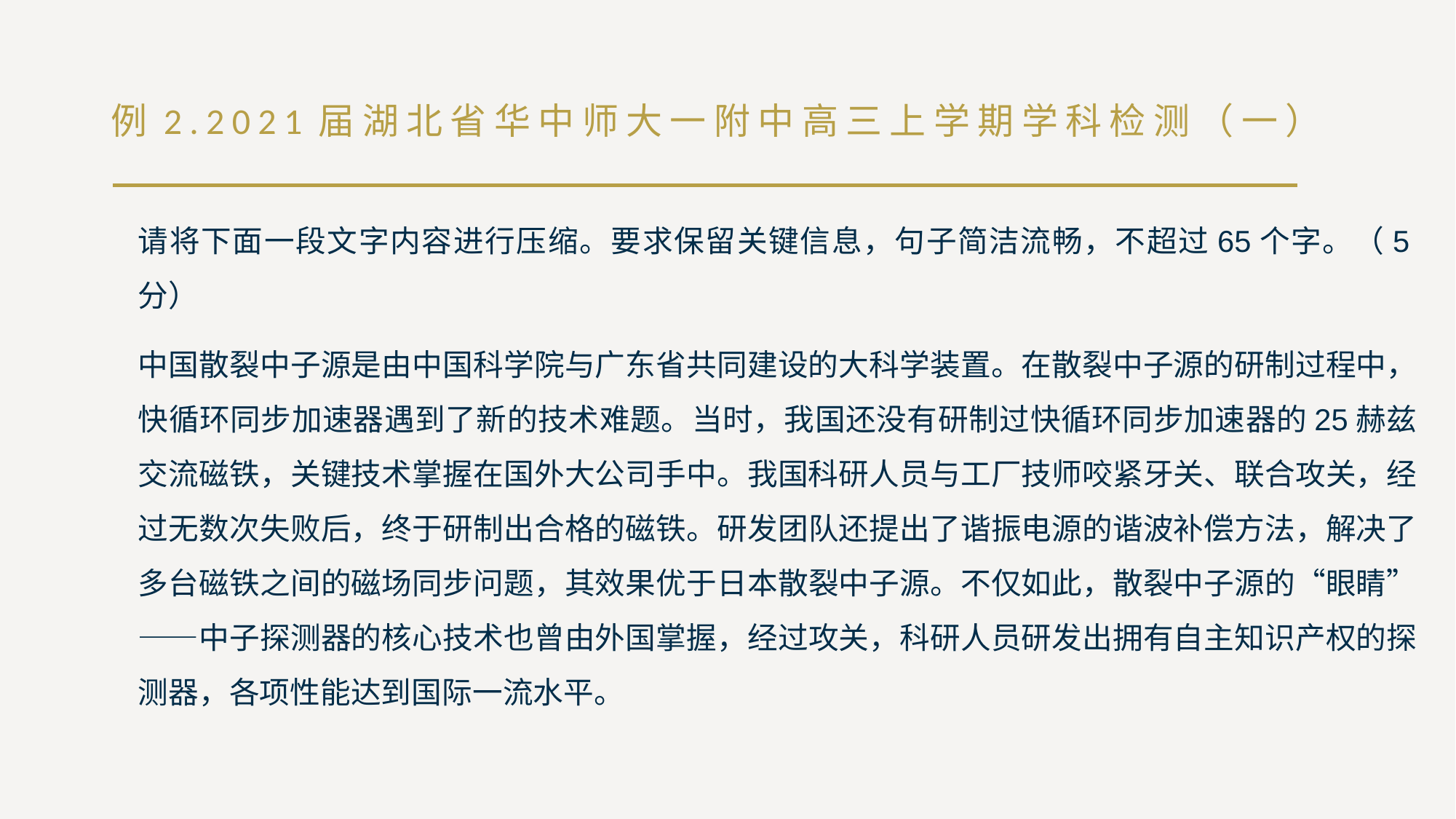

# 例2.2021届湖北省华中师大一附中高三上学期学科检测（一）
请将下面一段文字内容进行压缩。要求保留关键信息，句子简洁流畅，不超过65个字。（5分）
中国散裂中子源是由中国科学院与广东省共同建设的大科学装置。在散裂中子源的研制过程中，快循环同步加速器遇到了新的技术难题。当时，我国还没有研制过快循环同步加速器的25赫兹交流磁铁，关键技术掌握在国外大公司手中。我国科研人员与工厂技师咬紧牙关、联合攻关，经过无数次失败后，终于研制出合格的磁铁。研发团队还提出了谐振电源的谐波补偿方法，解决了多台磁铁之间的磁场同步问题，其效果优于日本散裂中子源。不仅如此，散裂中子源的“眼睛”——中子探测器的核心技术也曾由外国掌握，经过攻关，科研人员研发出拥有自主知识产权的探测器，各项性能达到国际一流水平。